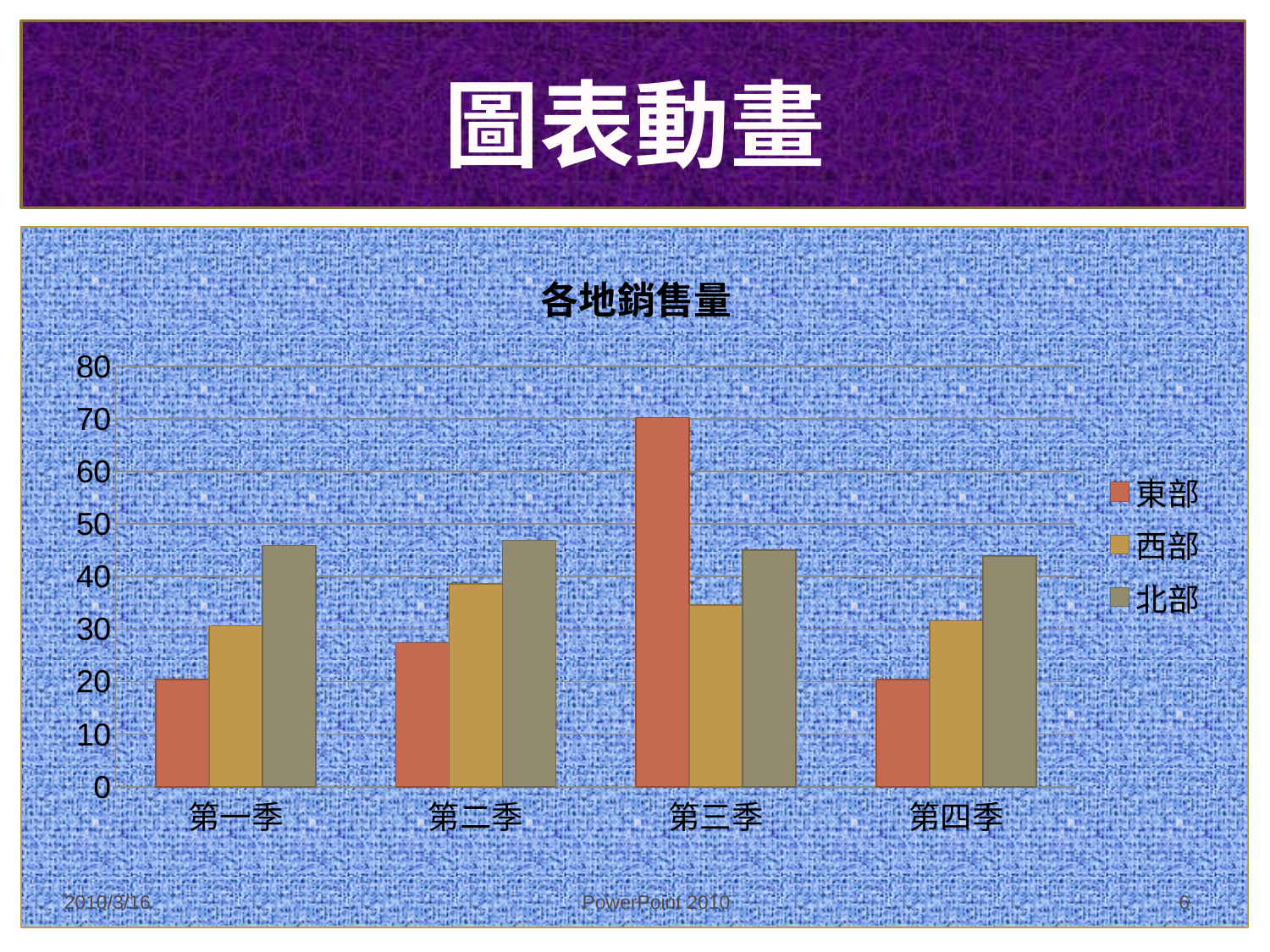

# 圖表動畫

### Chart: 各地銷售量

| Category | 東部 | 西部 | 北部 |
|---|---|---|---|
| 第一季 | 20.4 | 30.6 | 45.9 |
| 第二季 | 27.4 | 38.6 | 46.9 |
| 第三季 | 70.2 | 34.6 | 45.0 |
| 第四季 | 20.4 | 31.6 | 43.9 |
6
2010/3/16
PowerPoint 2010